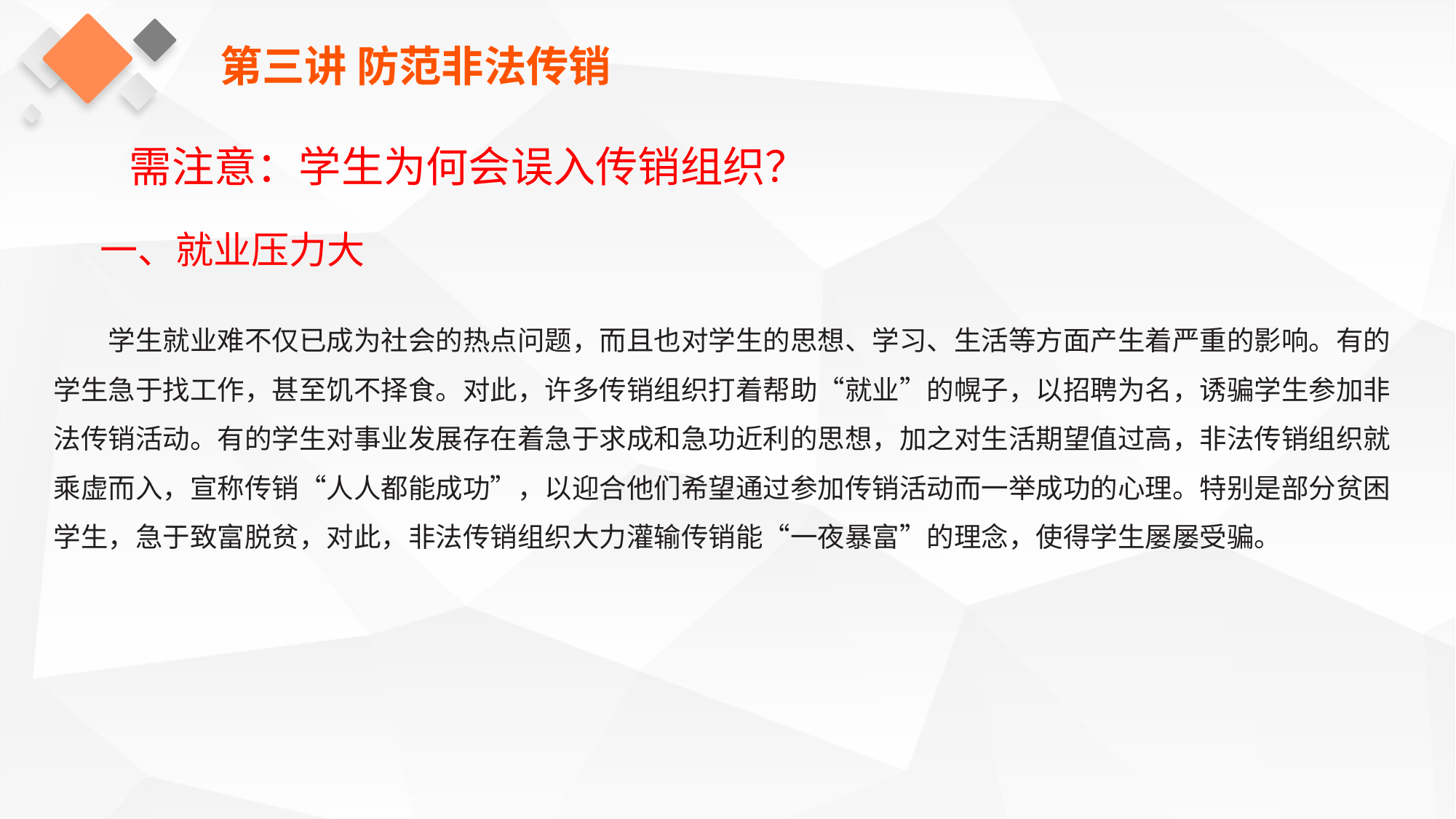

第三讲 防范非法传销
需注意：学生为何会误入传销组织？
一、就业压力大
学生就业难不仅已成为社会的热点问题，而且也对学生的思想、学习、生活等方面产生着严重的影响。有的学生急于找工作，甚至饥不择食。对此，许多传销组织打着帮助“就业”的幌子，以招聘为名，诱骗学生参加非法传销活动。有的学生对事业发展存在着急于求成和急功近利的思想，加之对生活期望值过高，非法传销组织就乘虚而入，宣称传销“人人都能成功”，以迎合他们希望通过参加传销活动而一举成功的心理。特别是部分贫困学生，急于致富脱贫，对此，非法传销组织大力灌输传销能“一夜暴富”的理念，使得学生屡屡受骗。